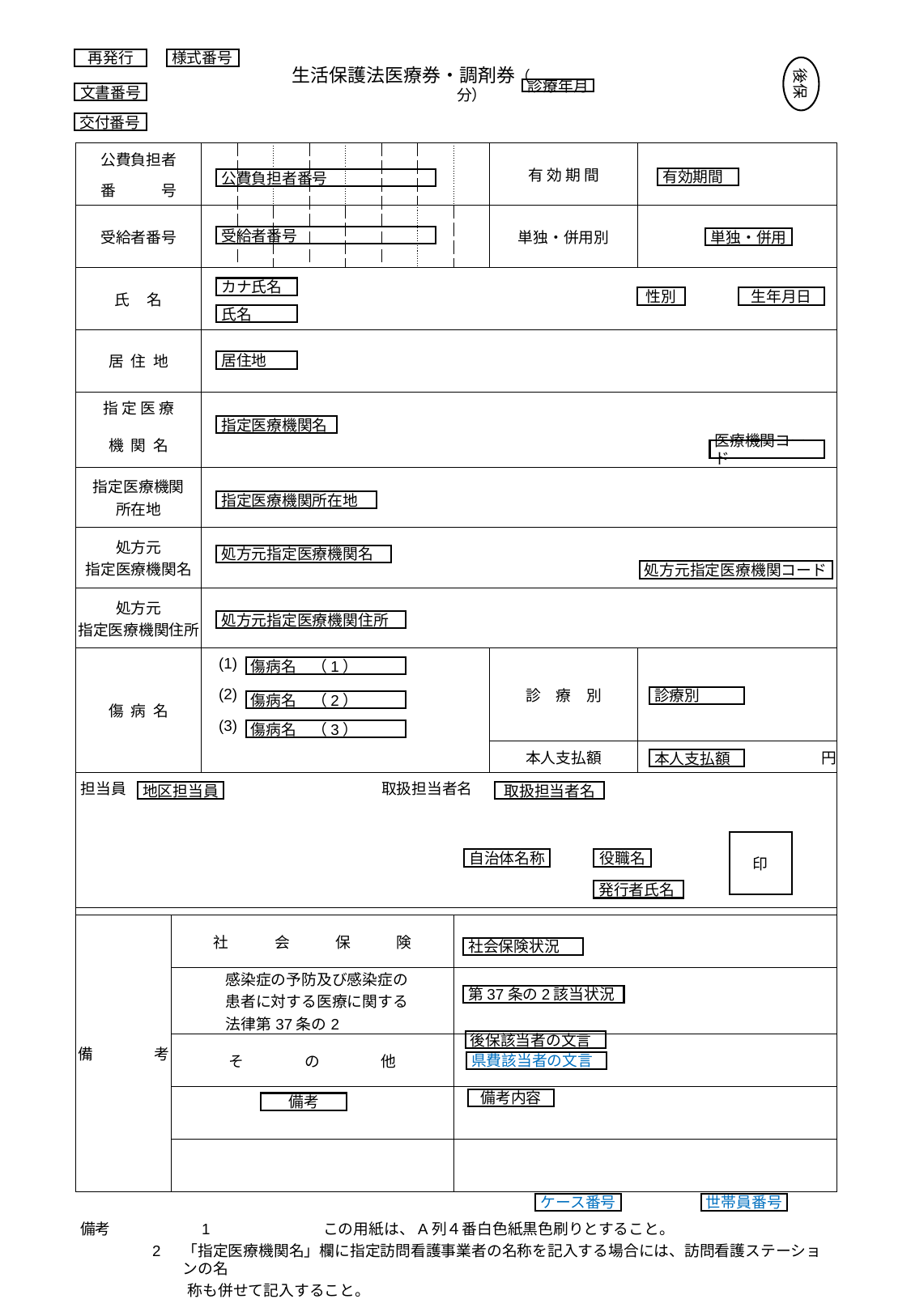

再発行
様式番号
後保
生活保護法医療券・調剤券（　　　　　　　　分）
診療年月
文書番号
交付番号
| 公費負担者 |  |  |  |  |  |  |  |  |  | 有 効 期 間 |  |  |
| --- | --- | --- | --- | --- | --- | --- | --- | --- | --- | --- | --- | --- |
| 番　　　号 |  |  |  |  |  |  |  |  |  |  |  |  |
| 受給者番号 |  |  |  |  |  |  |  |  |  | 単独・併用別 |  |  |
|  |  |  |  |  |  |  |  |  |  |  |  |  |
| 氏 名 |  |  |  |  |  |  |  |  |  |  |  |  |
| 居 住 地 |  |  |  |  |  |  |  |  |  |  |  |  |
|  |  |  |  |  |  |  |  |  |  |  |  |  |
| 指 定 医 療 |  |  |  |  |  |  |  |  |  |  |  |  |
| 機 関 名 |  |  |  |  |  |  |  |  |  |  |  |  |
| 指定医療機関 所在地 |  |  |  |  |  |  |  |  |  |  |  |  |
| 処方元 指定医療機関名 |  |  |  |  |  |  |  |  |  |  |  |  |
| 処方元 指定医療機関住所 |  |  |  |  |  |  |  |  |  |  |  |  |
| 傷 病 名 |  | (1) |  |  |  |  |  |  |  |  |  |  |
|  |  | (2) |  |  |  |  |  |  |  | 診　療　別 |  |  |
|  |  | (3) |  |  |  |  |  |  |  |  |  |  |
|  |  |  |  |  |  |  |  |  |  | 本人支払額 |  | 円 |
| 担当員 |  |  |  |  |  |  | 取扱担当者名 |  |  |  |  |  |
|  |  |  |  |  |  |  |  |  |  |  |  |  |
|  |  |  |  |  |  |  |  |  |  |  |  |  |
|  |  |  |  |  |  |  |  |  |  |  |  |  |
|  |  |  |  |  |  |  |  |  |  |  |  |  |
| 備　　　　考 | 社　　　会　　　保　　　険 |  |  |  |  |  |  |  |  |  |  |  |
|  | 感染症の予防及び感染症の 患者に対する医療に関する 法律第37条の2 |  |  |  |  |  |  |  |  |  |  |  |
|  | そ　　　　の　　　　他 |  |  |  |  |  |  |  |  |  |  |  |
|  |  |  |  |  |  |  |  |  |  |  |  |  |
|  |  |  |  |  |  |  |  |  |  |  |  |  |
有効期間
公費負担者番号
受給者番号
単独・併用
カナ氏名
性別
生年月日
氏名
居住地
指定医療機関名
医療機関コード
指定医療機関所在地
処方元指定医療機関名
処方元指定医療機関コード
処方元指定医療機関住所
傷病名　（1）
診療別
傷病名　（2）
傷病名　（3）
本人支払額
地区担当員
取扱担当者名
印
自治体名称
役職名
発行者氏名
社会保険状況
第37条の2該当状況
後保該当者の文言
県費該当者の文言
備考内容
備考
ケース番号
世帯員番号
備考	1	この用紙は、A列４番白色紙黒色刷りとすること。
「指定医療機関名」欄に指定訪問看護事業者の名称を記入する場合には、訪問看護ステーションの名
称も併せて記入すること。